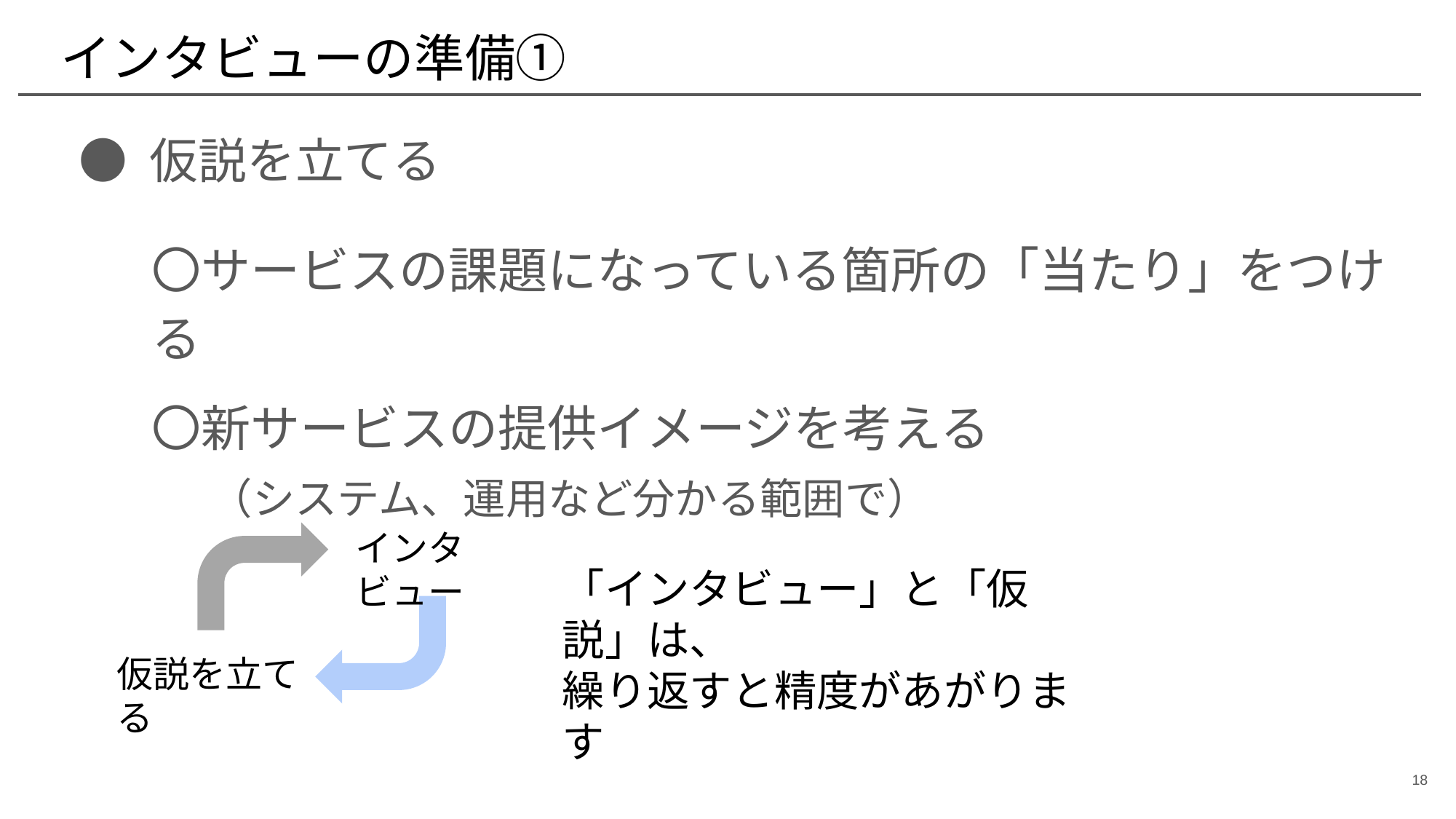

# インタビューの準備①
● 仮説を立てる

〇サービスの課題になっている箇所の「当たり」をつける

〇新サービスの提供イメージを考える
　 （システム、運用など分かる範囲で）

インタビュー

仮説を立てる
「インタビュー」と「仮説」は、
繰り返すと精度があがります
18